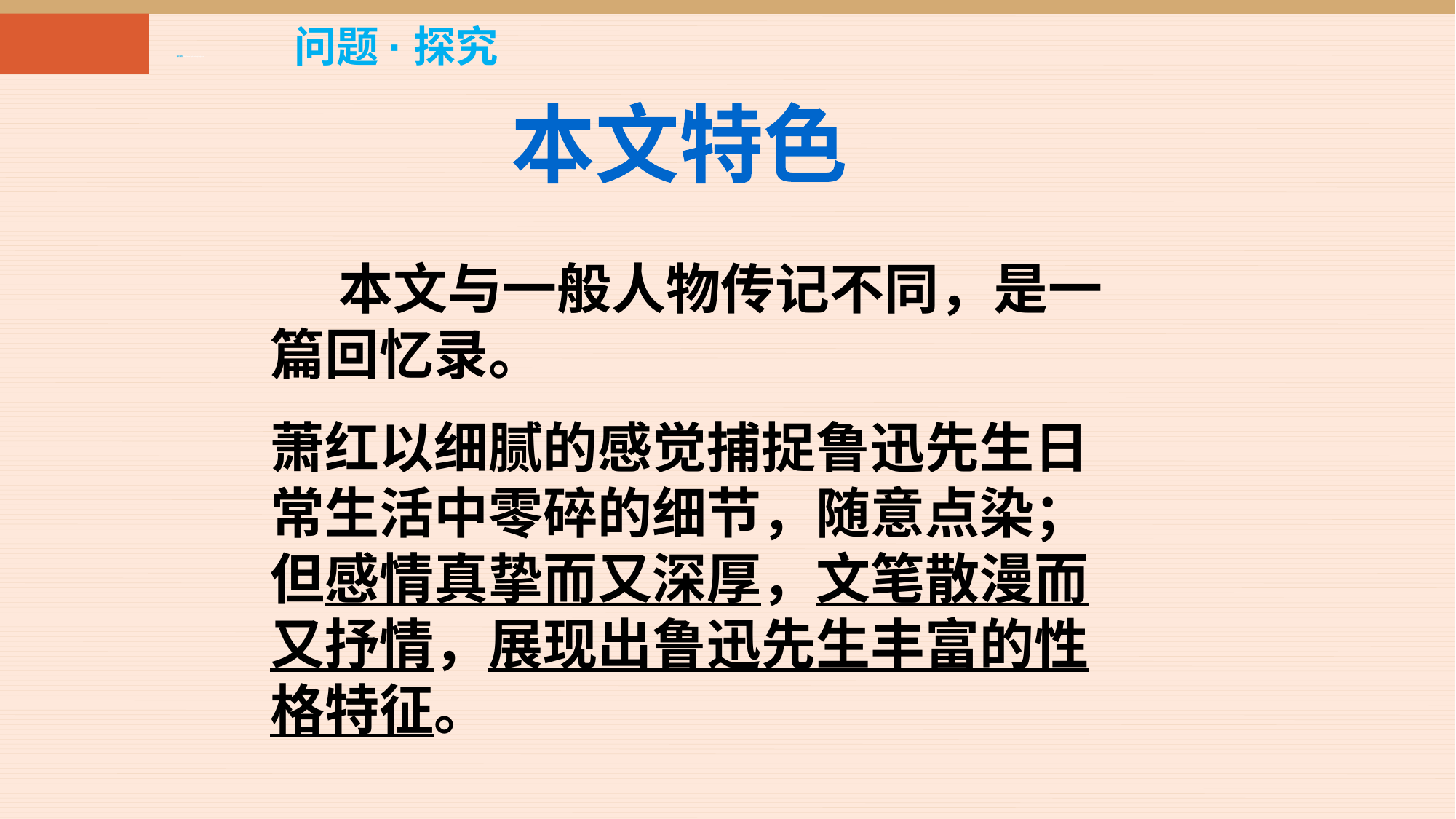

问题·探究
本文特色
          本文与一般人物传记不同，是一篇回忆录。
萧红以细腻的感觉捕捉鲁迅先生日常生活中零碎的细节，随意点染；但感情真挚而又深厚，文笔散漫而又抒情，展现出鲁迅先生丰富的性格特征。